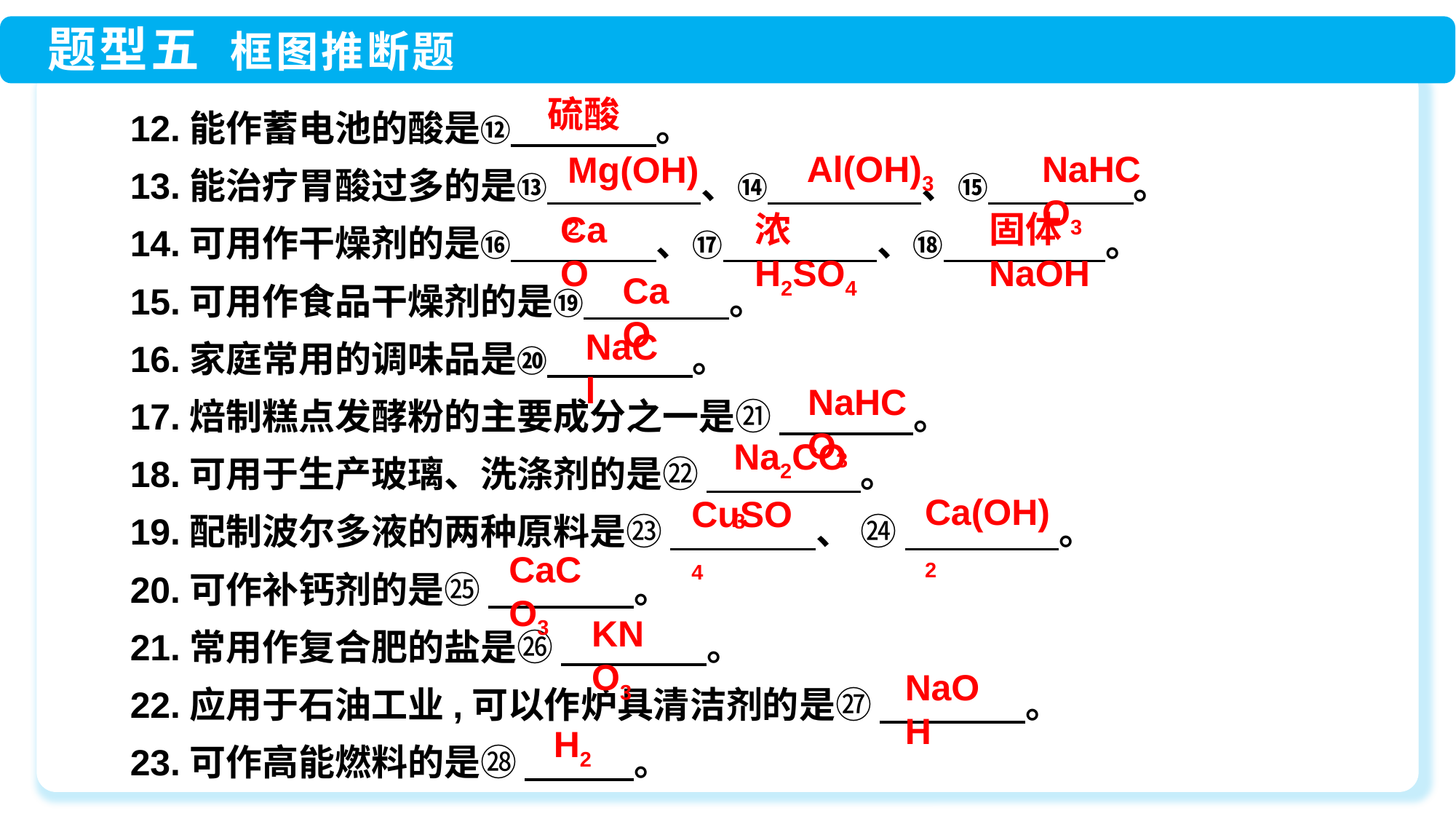

硫酸
12.能作蓄电池的酸是⑫　　　　。
13.能治疗胃酸过多的是⑬　　　　 、⑭　　　　 、⑮　　　　。
14.可用作干燥剂的是⑯　　　　、⑰　　　 　、⑱　　 　　 。
15.可用作食品干燥剂的是⑲　　　　。
16.家庭常用的调味品是⑳　　　　。
17.焙制糕点发酵粉的主要成分之一是㉑ 　　　   。
18.可用于生产玻璃、洗涤剂的是㉒ 　　 　　。
19.配制波尔多液的两种原料是㉓ 　　　　、 ㉔ 　　 　　。
20.可作补钙剂的是㉕ 　　　　。
21.常用作复合肥的盐是㉖ 　　　　。
22.应用于石油工业,可以作炉具清洁剂的是㉗ 　　　　。
23.可作高能燃料的是㉘ 　　　。
NaHCO3
Al(OH)3
Mg(OH)2
固体NaOH
浓H2SO4
CaO
CaO
NaCl
NaHCO3
Na2CO3
Ca(OH)2
CuSO4
CaCO3
KNO3
NaOH
H2